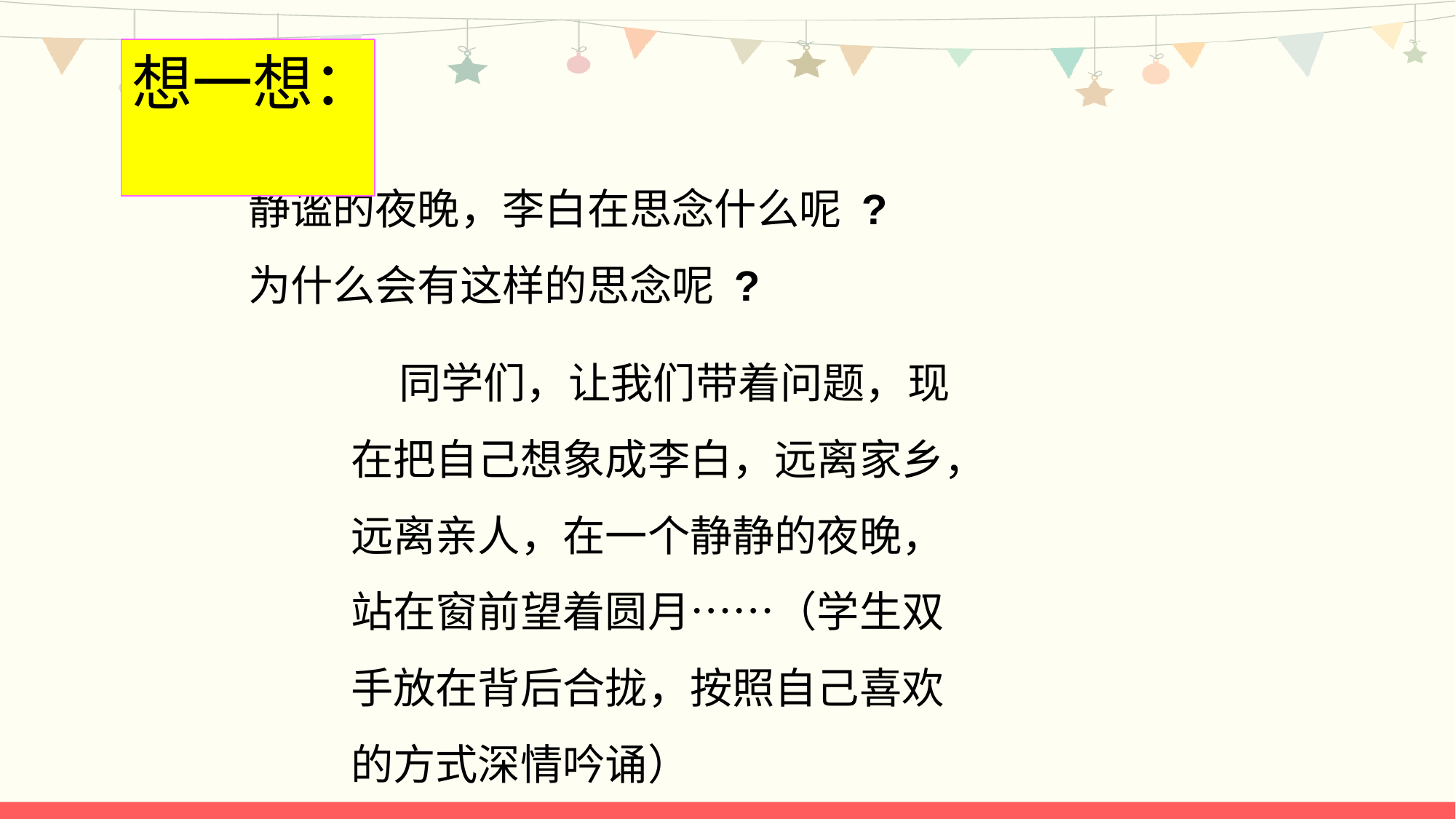

想一想：
静谧的夜晚，李白在思念什么呢 ?
为什么会有这样的思念呢 ?
    同学们，让我们带着问题，现在把自己想象成李白，远离家乡，远离亲人，在一个静静的夜晚，站在窗前望着圆月……（学生双手放在背后合拢，按照自己喜欢的方式深情吟诵）